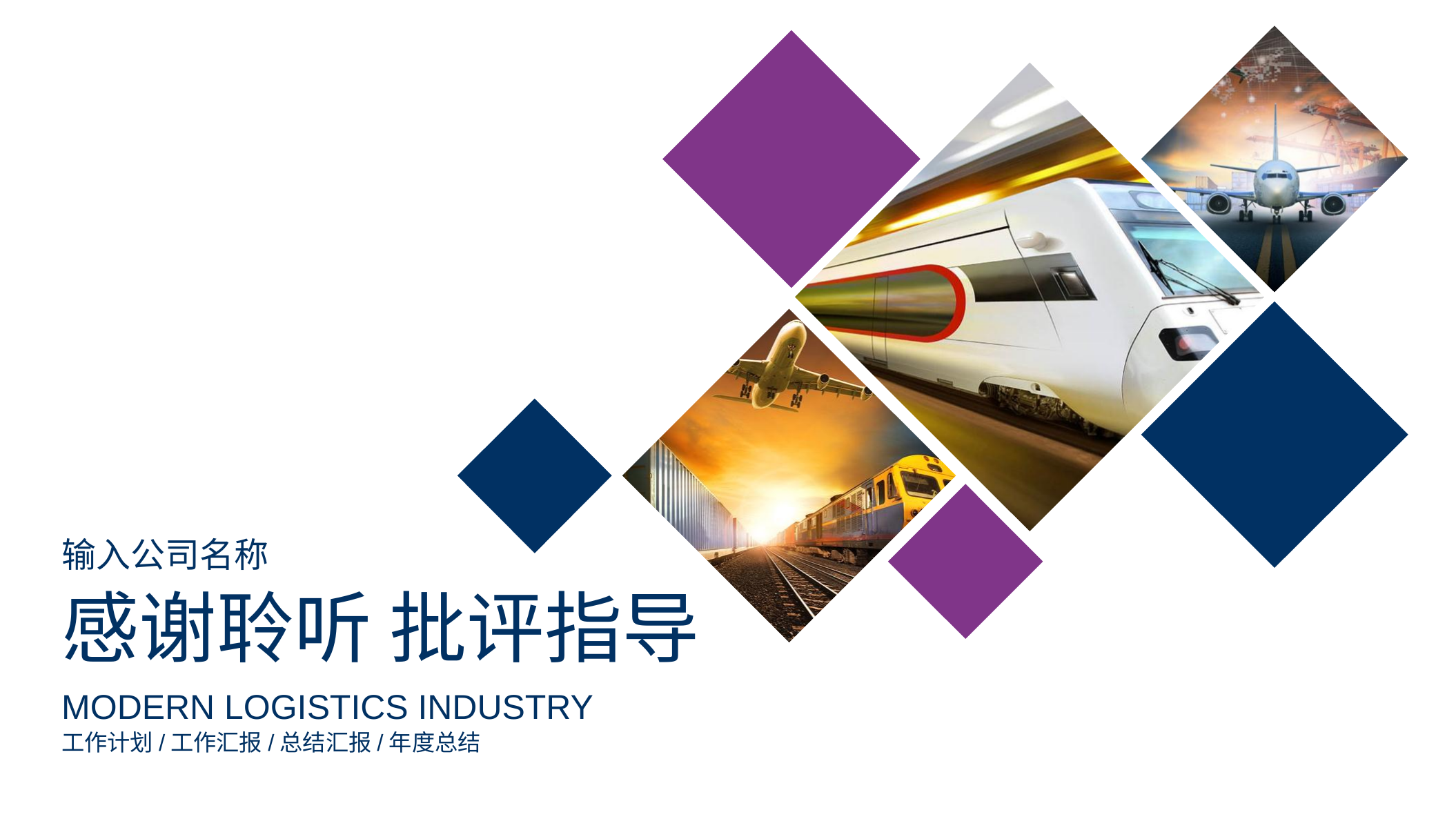

输入公司名称
感谢聆听 批评指导
MODERN LOGISTICS INDUSTRY
工作计划/工作汇报/总结汇报/年度总结